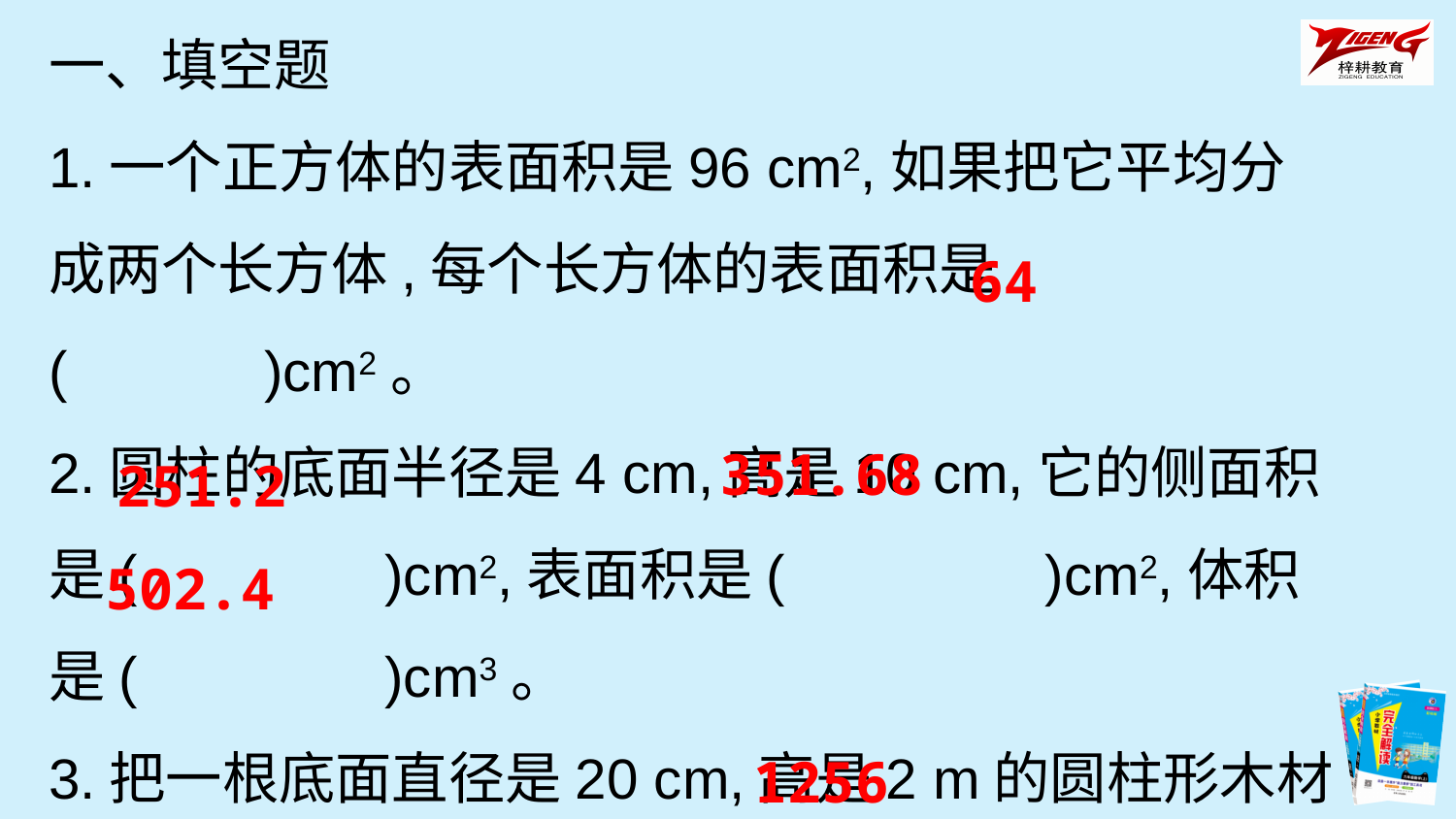

一、填空题
1.一个正方体的表面积是96 cm2,如果把它平均分成两个长方体,每个长方体的表面积是(　　　)cm2。
2.圆柱的底面半径是4 cm,高是10 cm,它的侧面积是(　　    　)cm2,表面积是(　     　　)cm2,体积是(　　    　)cm3。
3.把一根底面直径是20 cm,高是2 m的圆柱形木材锯成同样的3段,表面积增加了(　　　)cm2。

64
351.68
251.2
502.4
1256